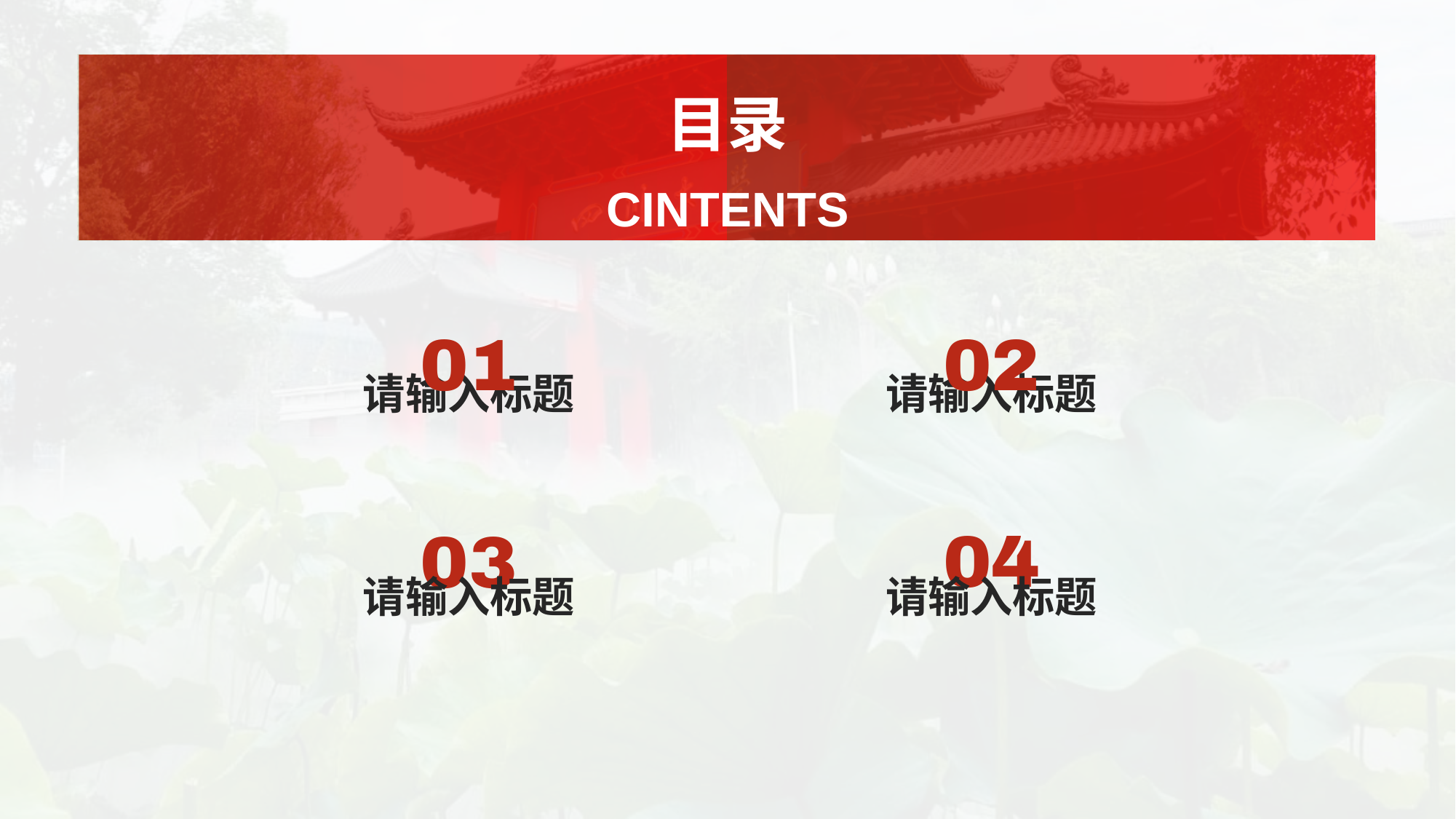

01
02

请输入标题
请输入标题

04
03

请输入标题
请输入标题